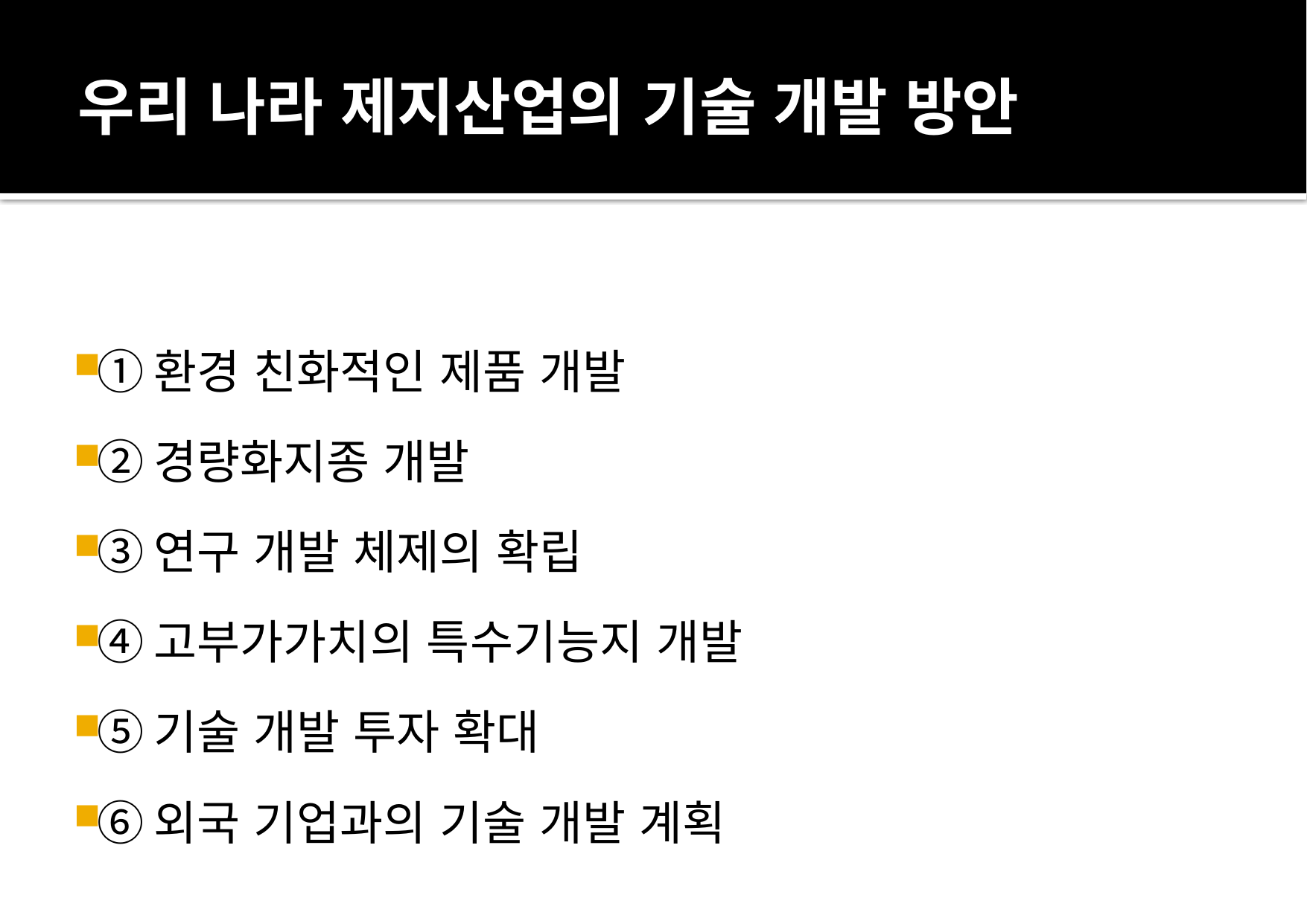

# 우리 나라 제지산업의 기술 개발 방안

①환경 친화적인 제품 개발
②경량화지종 개발
③연구 개발 체제의 확립
④고부가가치의 특수기능지 개발
⑤기술 개발 투자 확대
⑥외국 기업과의 기술 개발 계획